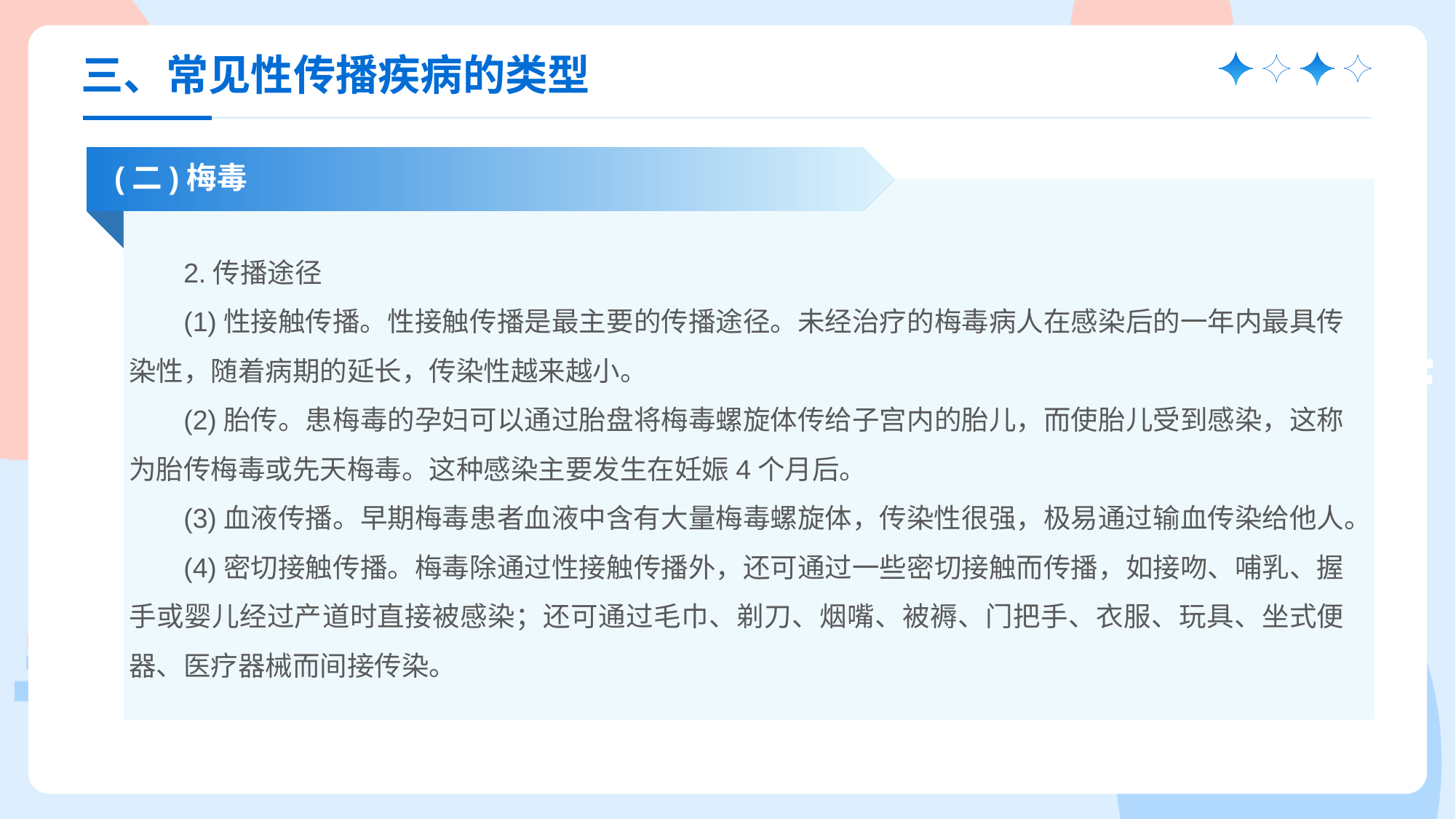

三、常见性传播疾病的类型
(二)梅毒

2.传播途径
(1)性接触传播。性接触传播是最主要的传播途径。未经治疗的梅毒病人在感染后的一年内最具传染性，随着病期的延长，传染性越来越小。
(2)胎传。患梅毒的孕妇可以通过胎盘将梅毒螺旋体传给子宫内的胎儿，而使胎儿受到感染，这称为胎传梅毒或先天梅毒。这种感染主要发生在妊娠4个月后。
(3)血液传播。早期梅毒患者血液中含有大量梅毒螺旋体，传染性很强，极易通过输血传染给他人。
(4)密切接触传播。梅毒除通过性接触传播外，还可通过一些密切接触而传播，如接吻、哺乳、握手或婴儿经过产道时直接被感染；还可通过毛巾、剃刀、烟嘴、被褥、门把手、衣服、玩具、坐式便器、医疗器械而间接传染。